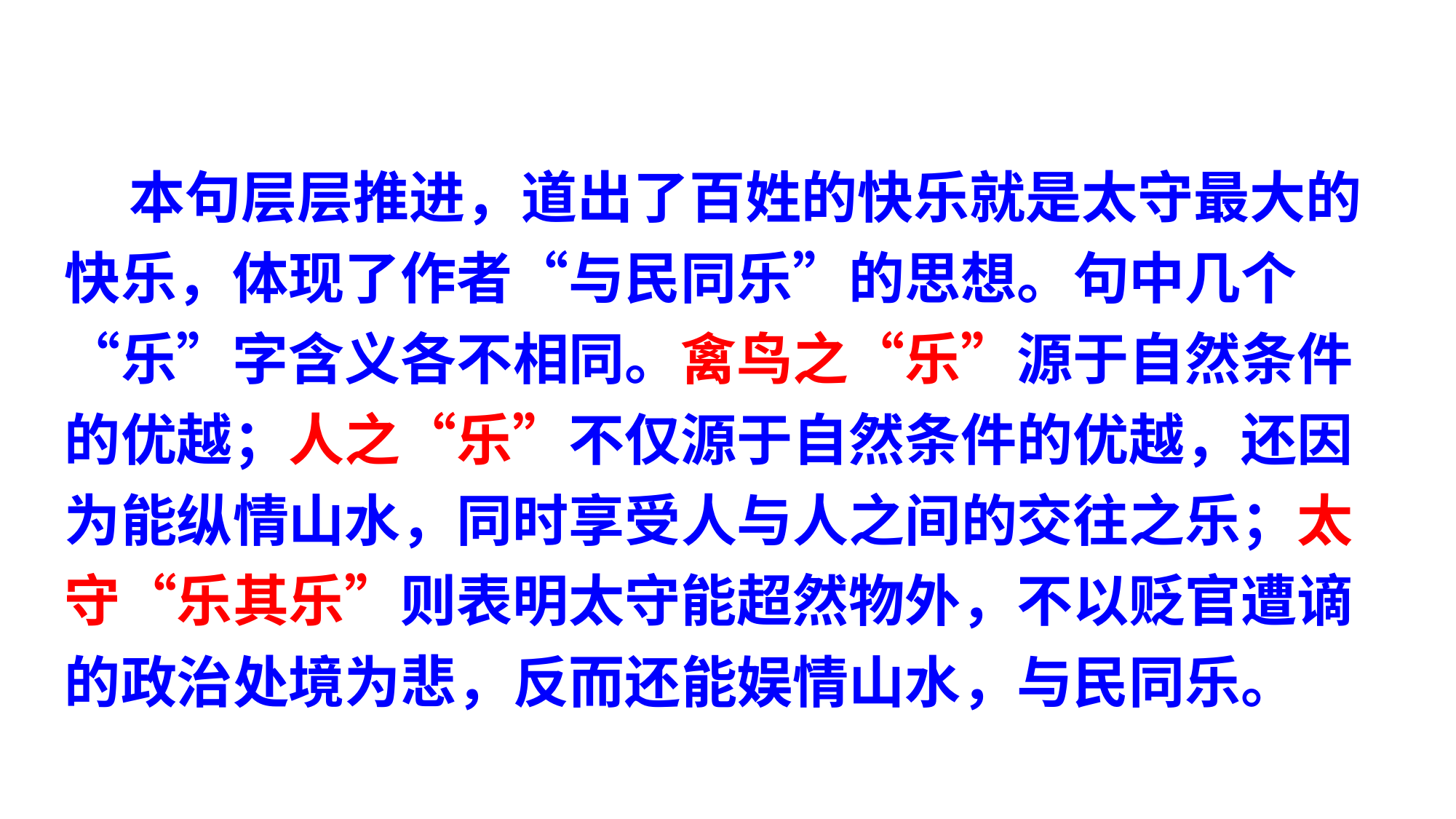

本句层层推进，道出了百姓的快乐就是太守最大的快乐，体现了作者“与民同乐”的思想。句中几个“乐”字含义各不相同。禽鸟之“乐”源于自然条件的优越；人之“乐”不仅源于自然条件的优越，还因为能纵情山水，同时享受人与人之间的交往之乐；太守“乐其乐”则表明太守能超然物外，不以贬官遭谪的政治处境为悲，反而还能娱情山水，与民同乐。